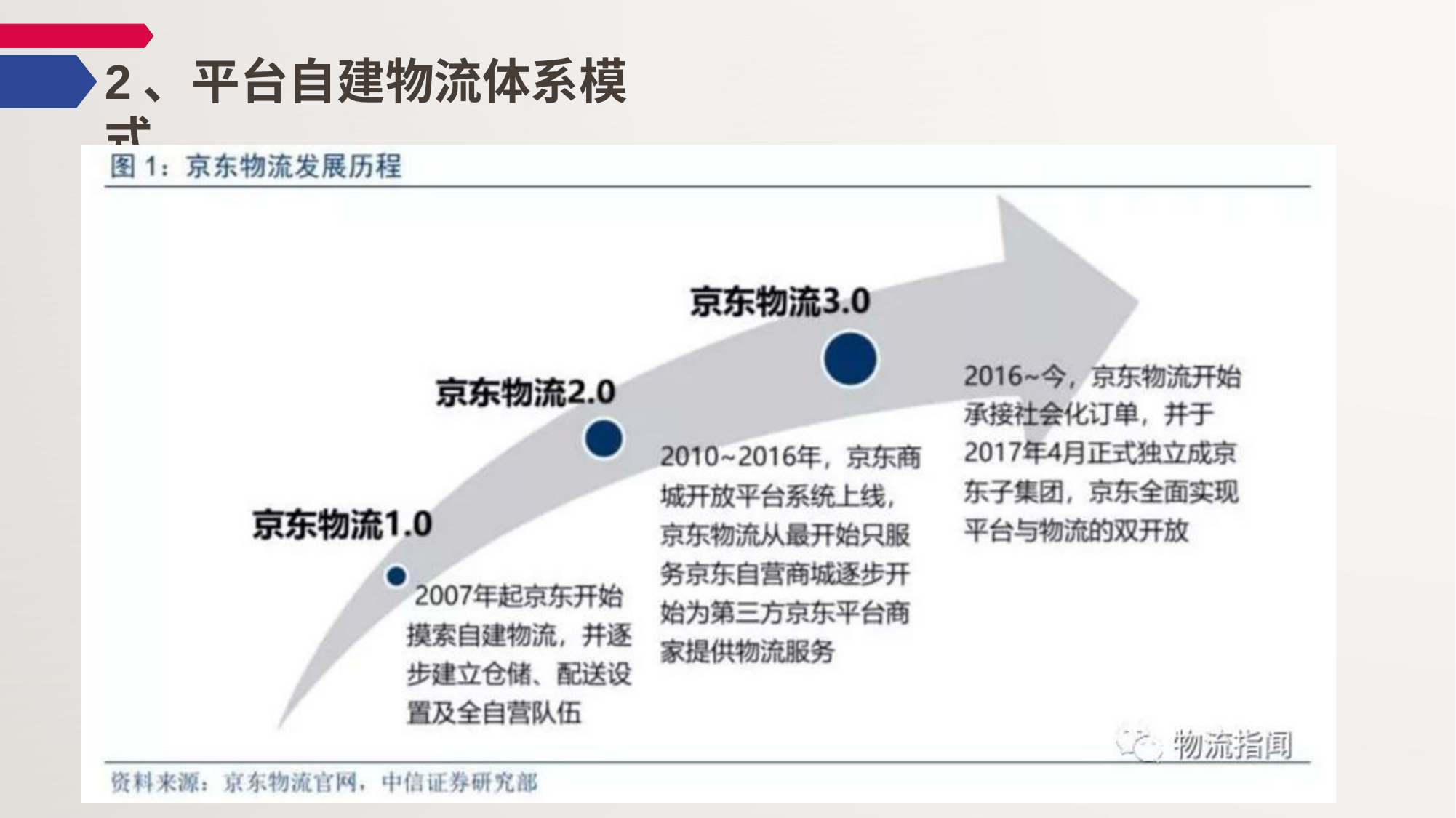

# 2、平台自建物流体系模式

    这一模式中，京东物流重点把控的是设施、技术，配送。以以自
建的物流基础设施为平台，结合自有的物流技术和装备，对接电子商 务平台，提供高效快捷的物流配送服务。目前这一系统也向社会开放 共享，但运营主体不变，是典型的平台自建和运营的服务模式；